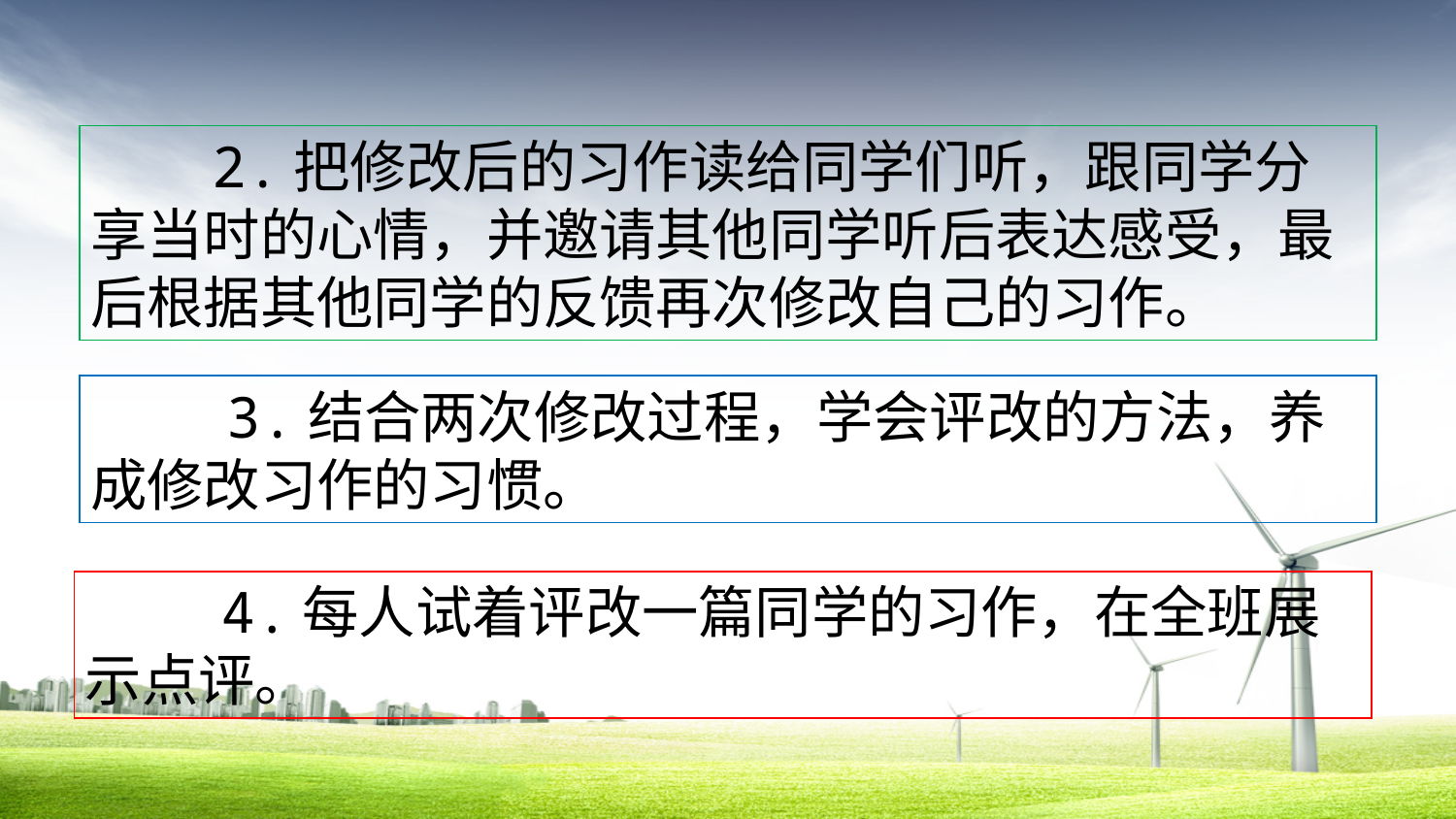

2.把修改后的习作读给同学们听，跟同学分享当时的心情，并邀请其他同学听后表达感受，最后根据其他同学的反馈再次修改自己的习作。
    3.结合两次修改过程，学会评改的方法，养成修改习作的习惯。
    4.每人试着评改一篇同学的习作，在全班展示点评。